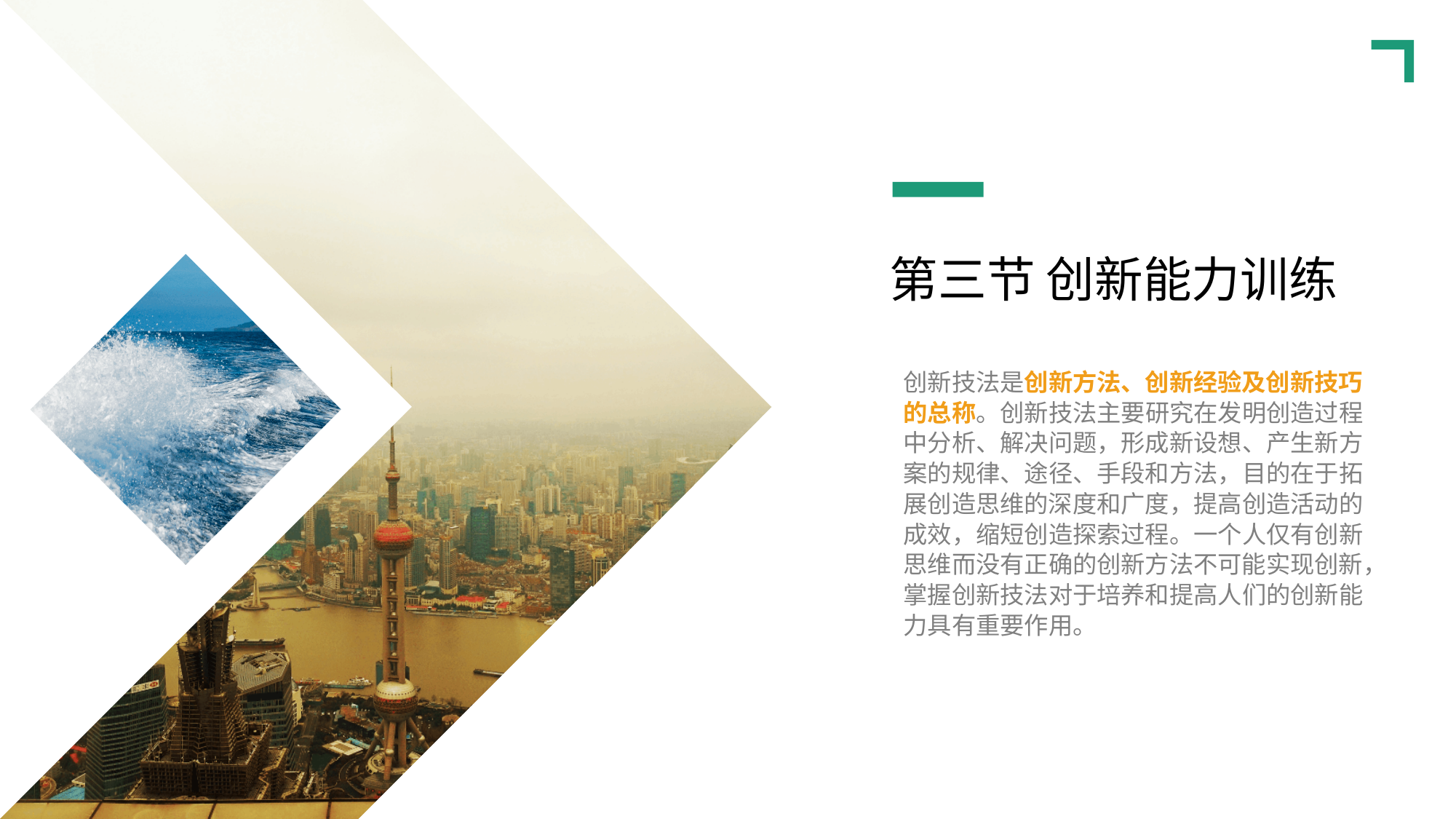

第三节 创新能力训练

创新技法是创新方法、创新经验及创新技巧的总称。创新技法主要研究在发明创造过程中分析、解决问题，形成新设想、产生新方案的规律、途径、手段和方法，目的在于拓展创造思维的深度和广度，提高创造活动的成效，缩短创造探索过程。一个人仅有创新思维而没有正确的创新方法不可能实现创新，掌握创新技法对于培养和提高人们的创新能力具有重要作用。